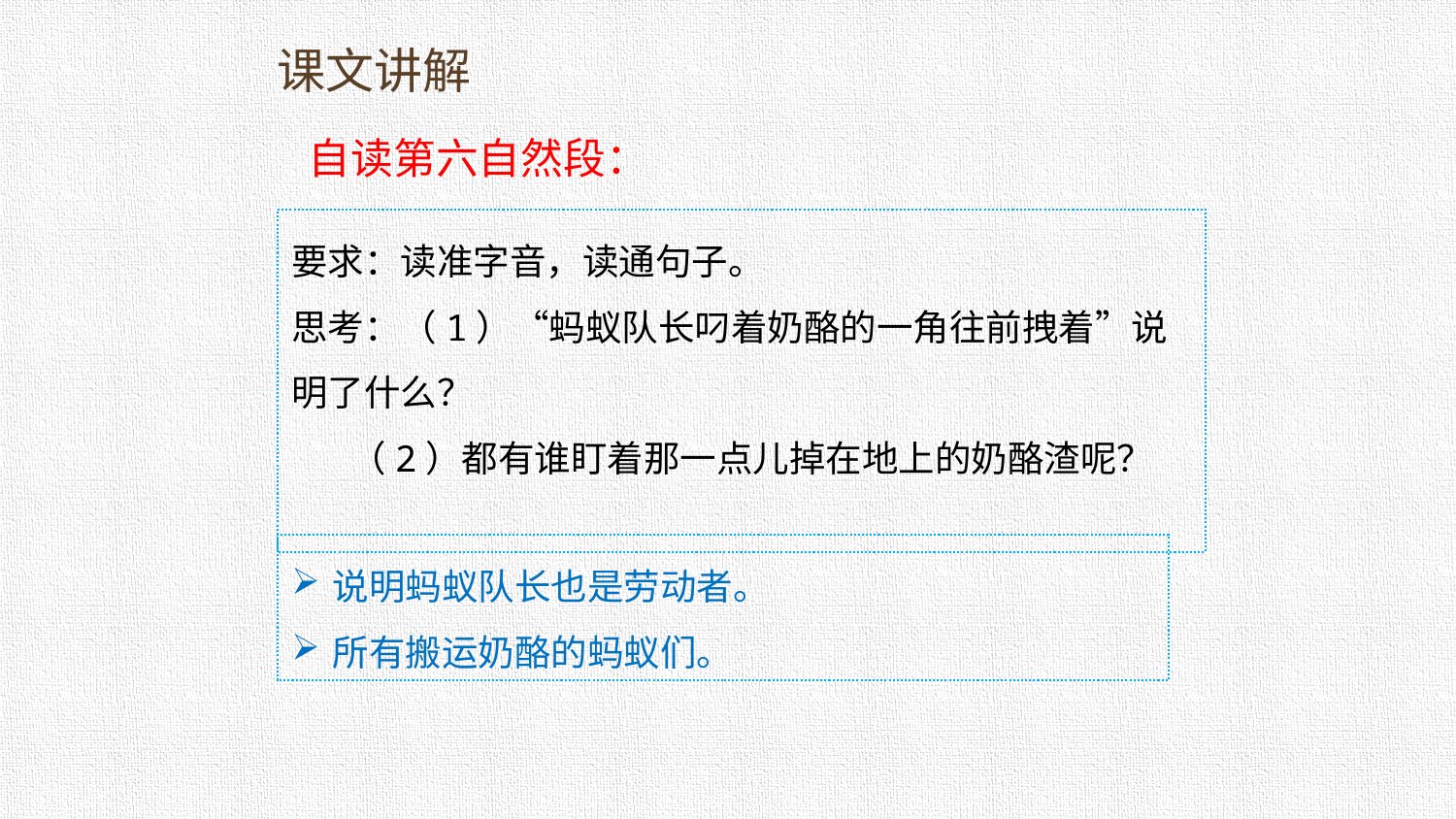

课文讲解
自读第六自然段：
要求：读准字音，读通句子。
思考：（1）“蚂蚁队长叼着奶酪的一角往前拽着”说明了什么？
      （2）都有谁盯着那一点儿掉在地上的奶酪渣呢？
说明蚂蚁队长也是劳动者。
所有搬运奶酪的蚂蚁们。